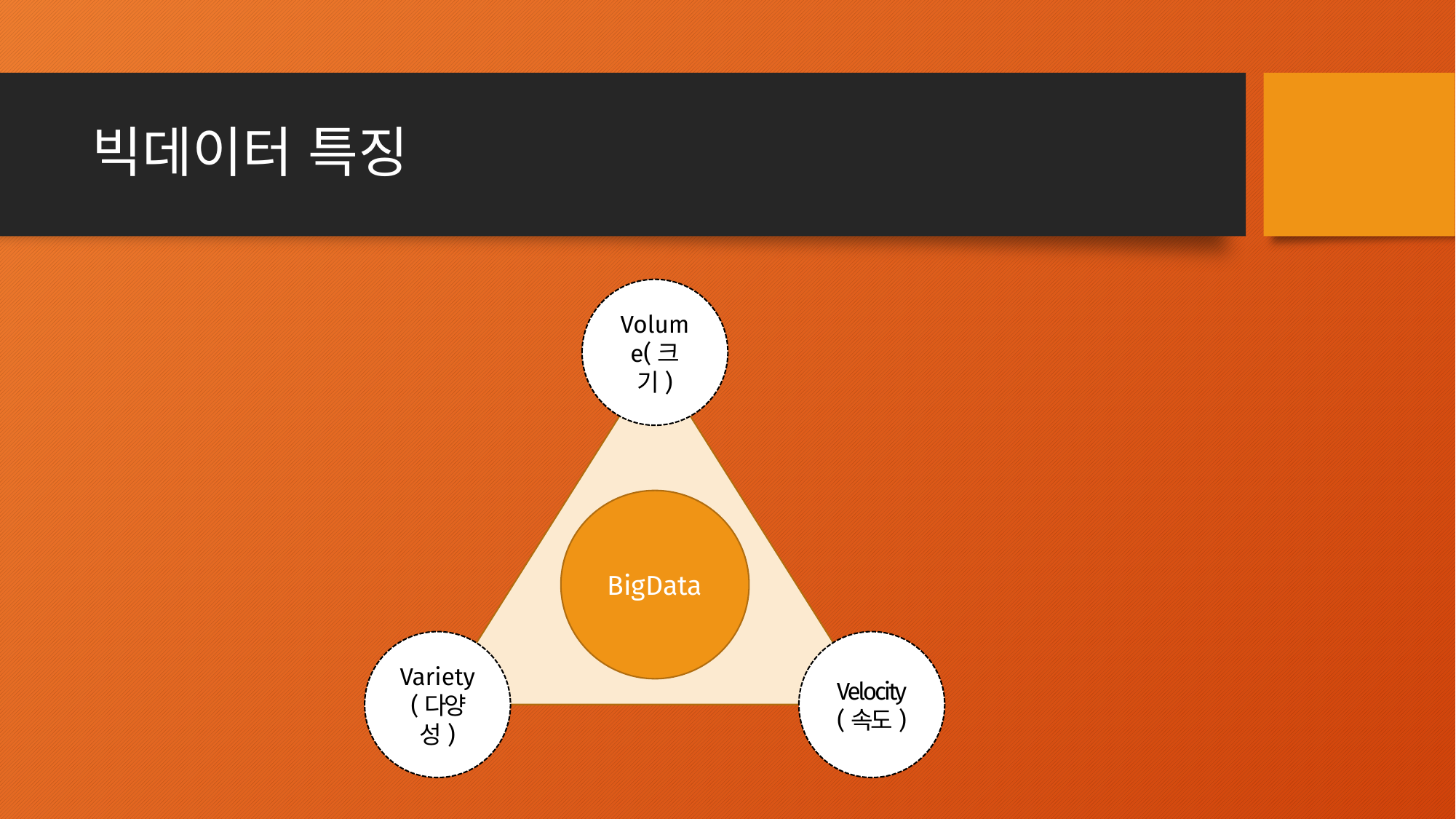

# 빅데이터 특징
Volume(크기)

BigData
Variety(다양성)
Velocity
(속도)